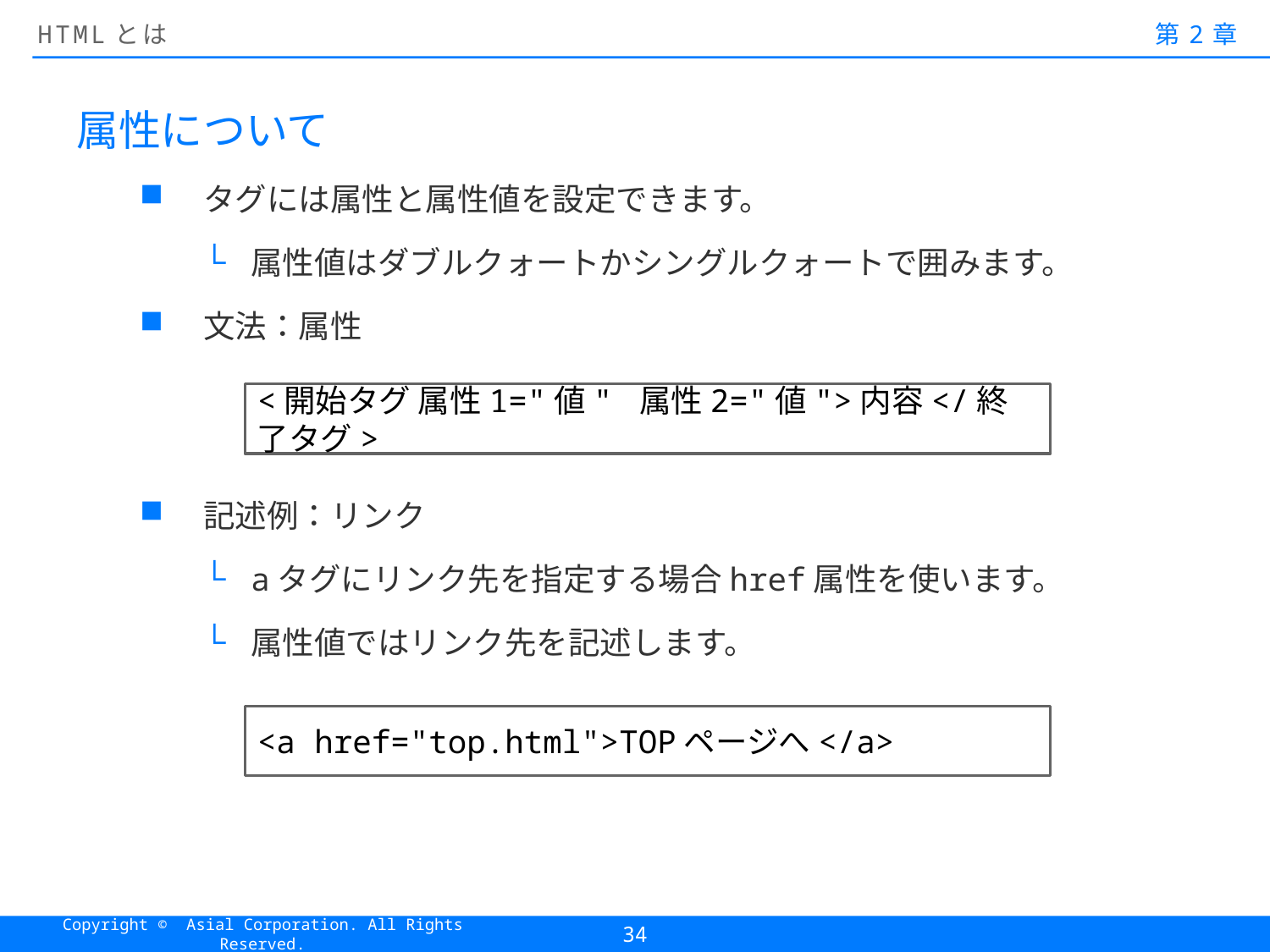

# HTMLとは
第2章
属性について
タグには属性と属性値を設定できます。
属性値はダブルクォートかシングルクォートで囲みます。
文法：属性

記述例：リンク
aタグにリンク先を指定する場合href属性を使います。
属性値ではリンク先を記述します。

<開始タグ 属性1="値" 属性2="値">内容</終了タグ>
<a href="top.html">TOPページへ</a>
34